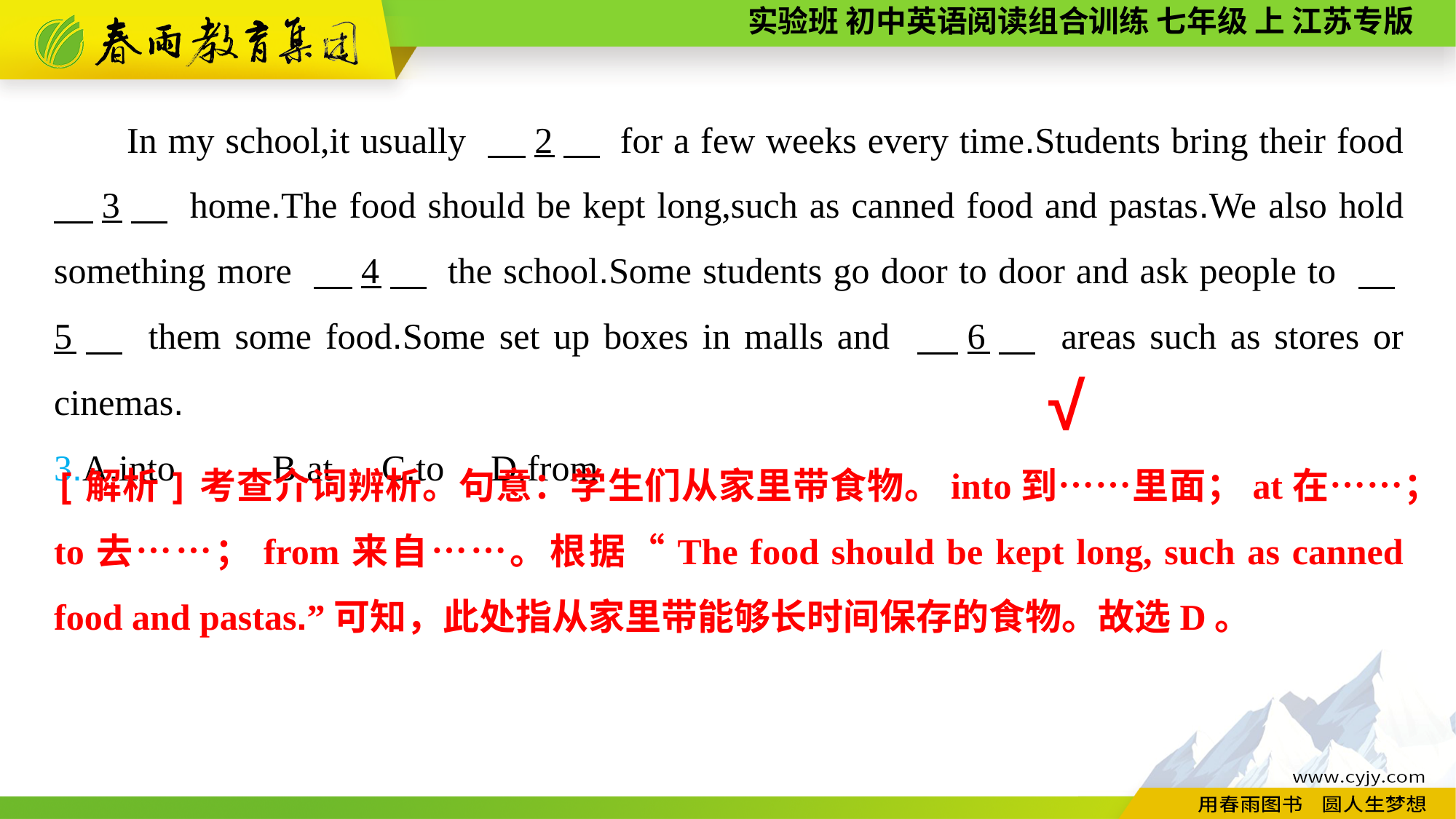

In my school,it usually 　2　 for a few weeks every time.Students bring their food 　3　 home.The food should be kept long,such as canned food and pastas.We also hold something more 　4　 the school.Some students go door to door and ask people to 　5　 them some food.Some set up boxes in malls and 　6　 areas such as stores or cinemas.
3.A.into	B.at	C.to	D.from
√
[解析]考查介词辨析。句意：学生们从家里带食物。into到……里面；at在……；to去……；from来自……。根据“The food should be kept long, such as canned food and pastas.”可知，此处指从家里带能够长时间保存的食物。故选D。